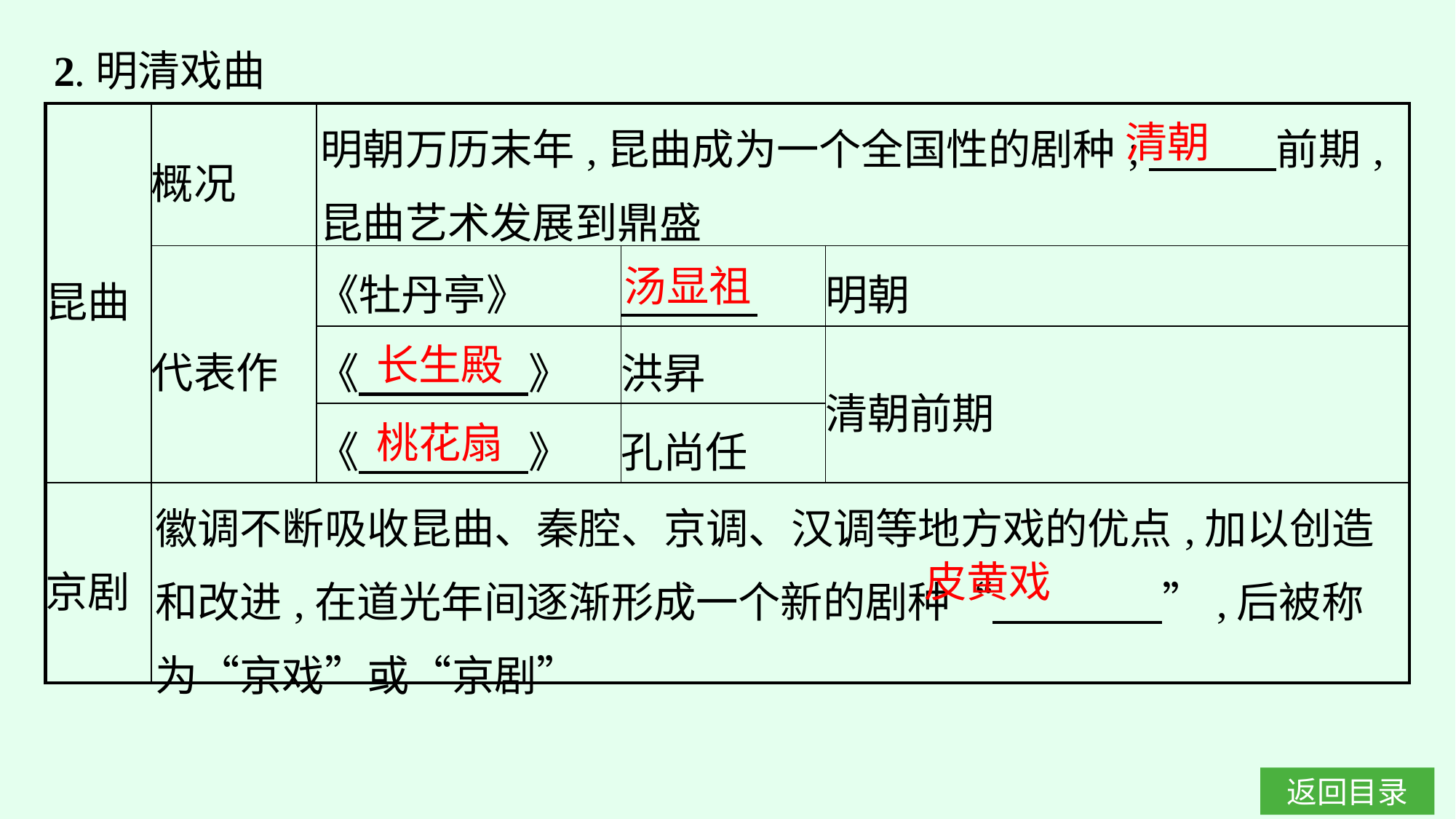

2.明清戏曲
| 昆曲 | 概况 | 明朝万历末年,昆曲成为一个全国性的剧种;　　　前期,昆曲艺术发展到鼎盛 |  |  |
| --- | --- | --- | --- | --- |
|  | 代表作 | 《牡丹亭》 |  | 明朝 |
|  |  | 《　　　　》 | 洪昇 | 清朝前期 |
|  |  | 《　　　　》 | 孔尚任 |  |
| 京剧 | 徽调不断吸收昆曲、秦腔、京调、汉调等地方戏的优点,加以创造和改进,在道光年间逐渐形成一个新的剧种“　　　　”,后被称为“京戏”或“京剧” |  |  |  |
清朝
汤显祖
长生殿
桃花扇
皮黄戏